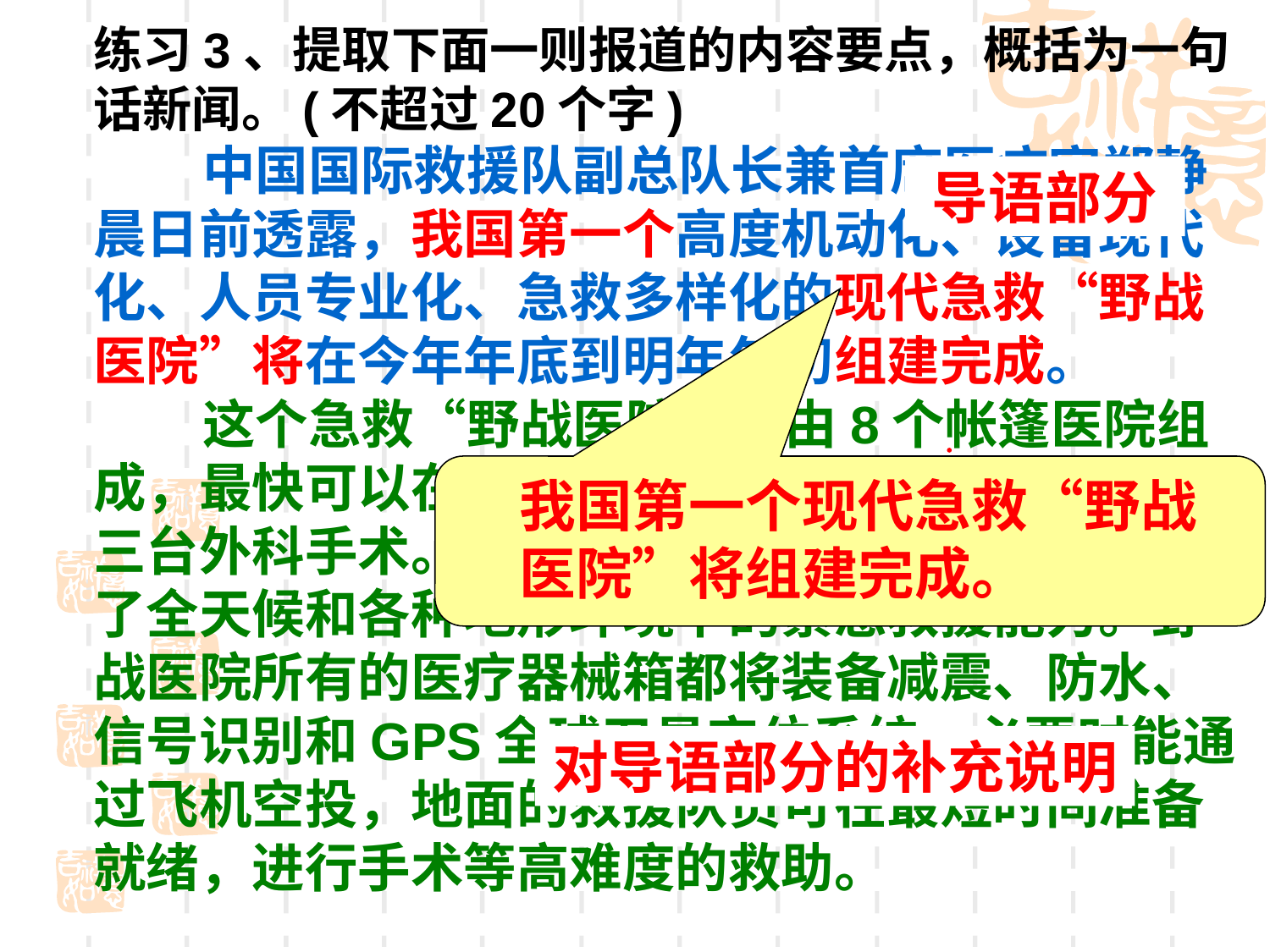

练习3、提取下面一则报道的内容要点，概括为一句话新闻。(不超过20个字)
        中国国际救援队副总队长兼首席医疗官郑静晨日前透露，我国第一个高度机动化、设备现代化、人员专业化、急救多样化的现代急救“野战医院”将在今年年底到明年年初组建完成。
        这个急救“野战医院”将由8个帐篷医院组成，最快可以在选址后1小时之内同时展开两到三台外科手术。一天可处理100多名伤员，具备了全天候和各种地形环境下的紧急救援能力。野战医院所有的医疗器械箱都将装备减震、防水、信号识别和GPS全球卫星定位系统，必要时能通过飞机空投，地面的救援队员可在最短时间准备就绪，进行手术等高难度的救助。
导语部分

我国第一个现代急救“野战医院”将组建完成。
对导语部分的补充说明